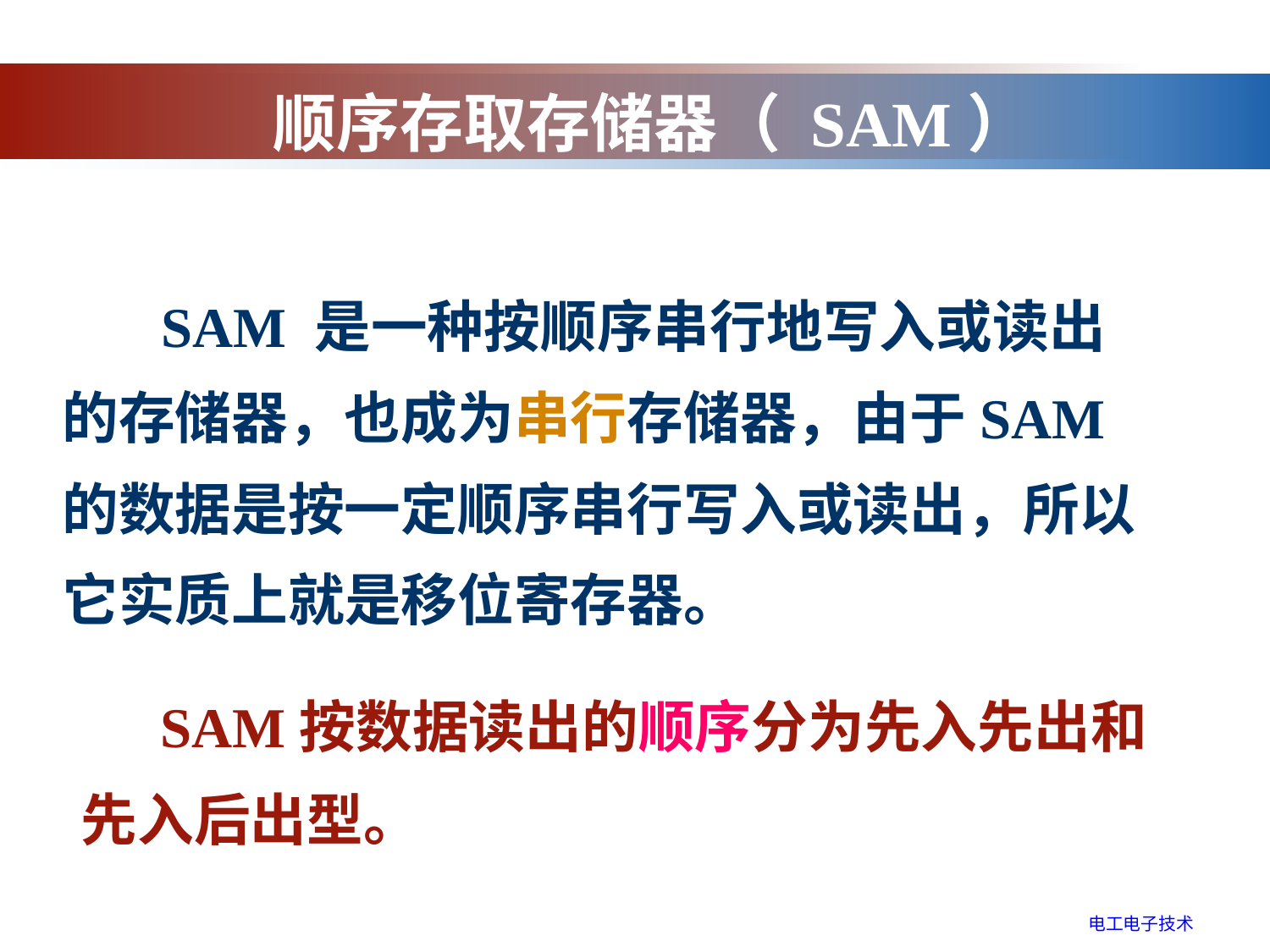

顺序存取存储器（ SAM）
       SAM 是一种按顺序串行地写入或读出的存储器，也成为串行存储器，由于SAM的数据是按一定顺序串行写入或读出，所以它实质上就是移位寄存器。
     SAM按数据读出的顺序分为先入先出和先入后出型。
电工电子技术